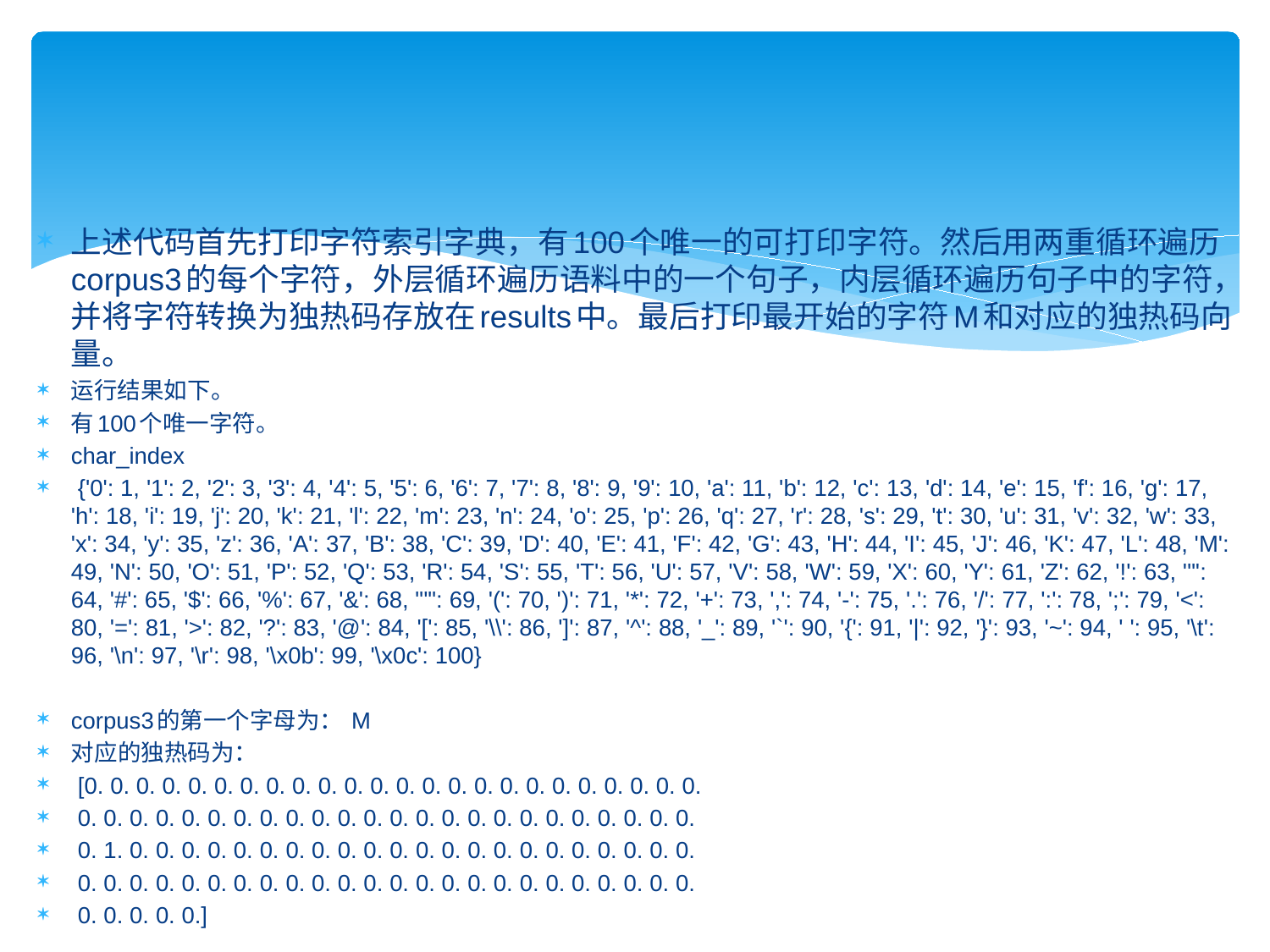

上述代码首先打印字符索引字典，有100个唯一的可打印字符。然后用两重循环遍历corpus3的每个字符，外层循环遍历语料中的一个句子，内层循环遍历句子中的字符，并将字符转换为独热码存放在results中。最后打印最开始的字符M和对应的独热码向量。
运行结果如下。
有100个唯一字符。
char_index
 {'0': 1, '1': 2, '2': 3, '3': 4, '4': 5, '5': 6, '6': 7, '7': 8, '8': 9, '9': 10, 'a': 11, 'b': 12, 'c': 13, 'd': 14, 'e': 15, 'f': 16, 'g': 17, 'h': 18, 'i': 19, 'j': 20, 'k': 21, 'l': 22, 'm': 23, 'n': 24, 'o': 25, 'p': 26, 'q': 27, 'r': 28, 's': 29, 't': 30, 'u': 31, 'v': 32, 'w': 33, 'x': 34, 'y': 35, 'z': 36, 'A': 37, 'B': 38, 'C': 39, 'D': 40, 'E': 41, 'F': 42, 'G': 43, 'H': 44, 'I': 45, 'J': 46, 'K': 47, 'L': 48, 'M': 49, 'N': 50, 'O': 51, 'P': 52, 'Q': 53, 'R': 54, 'S': 55, 'T': 56, 'U': 57, 'V': 58, 'W': 59, 'X': 60, 'Y': 61, 'Z': 62, '!': 63, '"': 64, '#': 65, '$': 66, '%': 67, '&': 68, "'": 69, '(': 70, ')': 71, '*': 72, '+': 73, ',': 74, '-': 75, '.': 76, '/': 77, ':': 78, ';': 79, '<': 80, '=': 81, '>': 82, '?': 83, '@': 84, '[': 85, '\\': 86, ']': 87, '^': 88, '_': 89, '`': 90, '{': 91, '|': 92, '}': 93, '~': 94, ' ': 95, '\t': 96, '\n': 97, '\r': 98, '\x0b': 99, '\x0c': 100}

corpus3的第一个字母为： M
对应的独热码为：
 [0. 0. 0. 0. 0. 0. 0. 0. 0. 0. 0. 0. 0. 0. 0. 0. 0. 0. 0. 0. 0. 0. 0. 0.
 0. 0. 0. 0. 0. 0. 0. 0. 0. 0. 0. 0. 0. 0. 0. 0. 0. 0. 0. 0. 0. 0. 0. 0.
 0. 1. 0. 0. 0. 0. 0. 0. 0. 0. 0. 0. 0. 0. 0. 0. 0. 0. 0. 0. 0. 0. 0. 0.
 0. 0. 0. 0. 0. 0. 0. 0. 0. 0. 0. 0. 0. 0. 0. 0. 0. 0. 0. 0. 0. 0. 0. 0.
 0. 0. 0. 0. 0.]